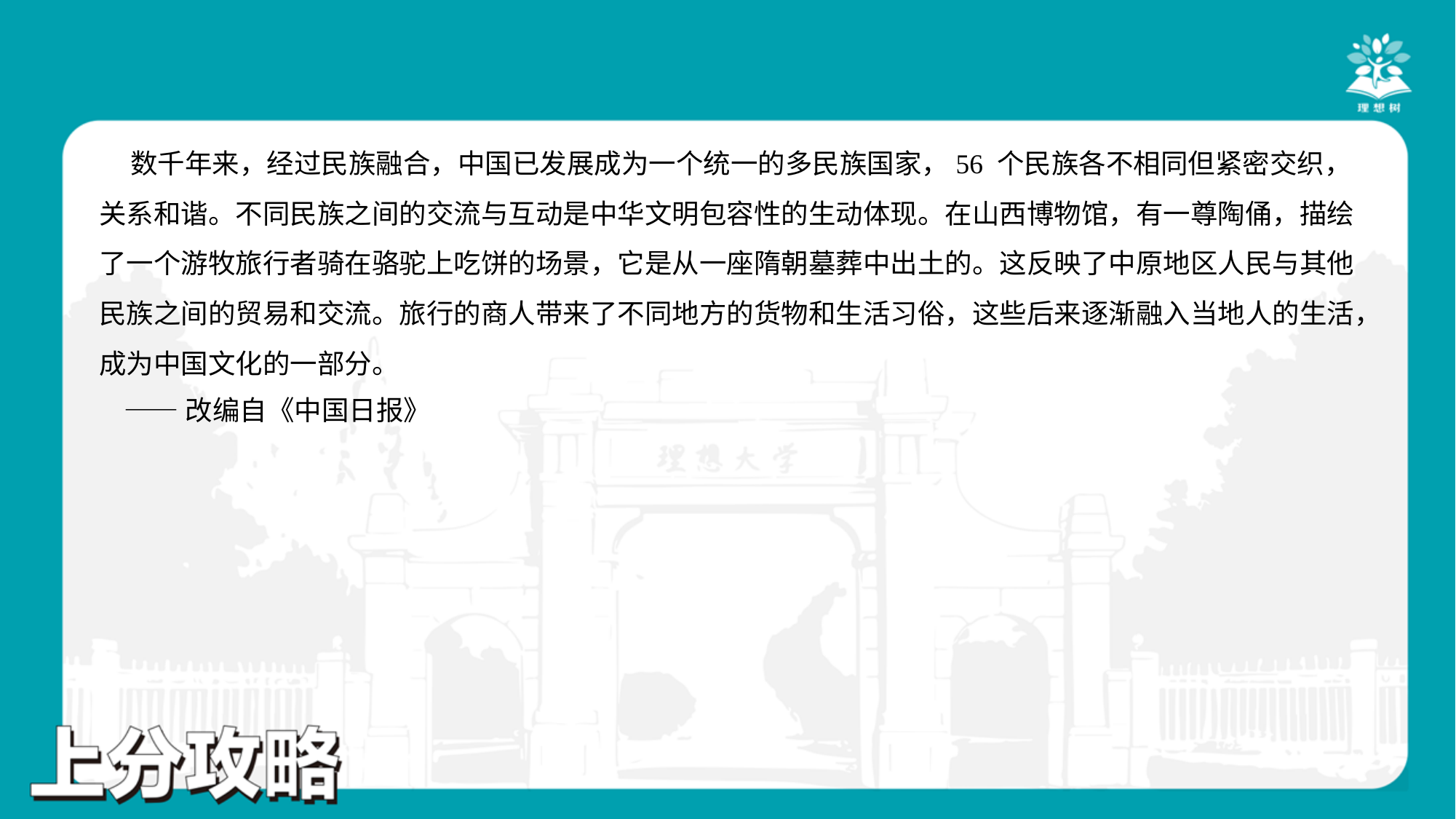

数千年来，经过民族融合，中国已发展成为一个统一的多民族国家，56 个民族各不相同但紧密交织，
关系和谐。不同民族之间的交流与互动是中华文明包容性的生动体现。在山西博物馆，有一尊陶俑，描绘
了一个游牧旅行者骑在骆驼上吃饼的场景，它是从一座隋朝墓葬中出土的。这反映了中原地区人民与其他
民族之间的贸易和交流。旅行的商人带来了不同地方的货物和生活习俗，这些后来逐渐融入当地人的生活，
成为中国文化的一部分。
    ——改编自《中国日报》#3.4